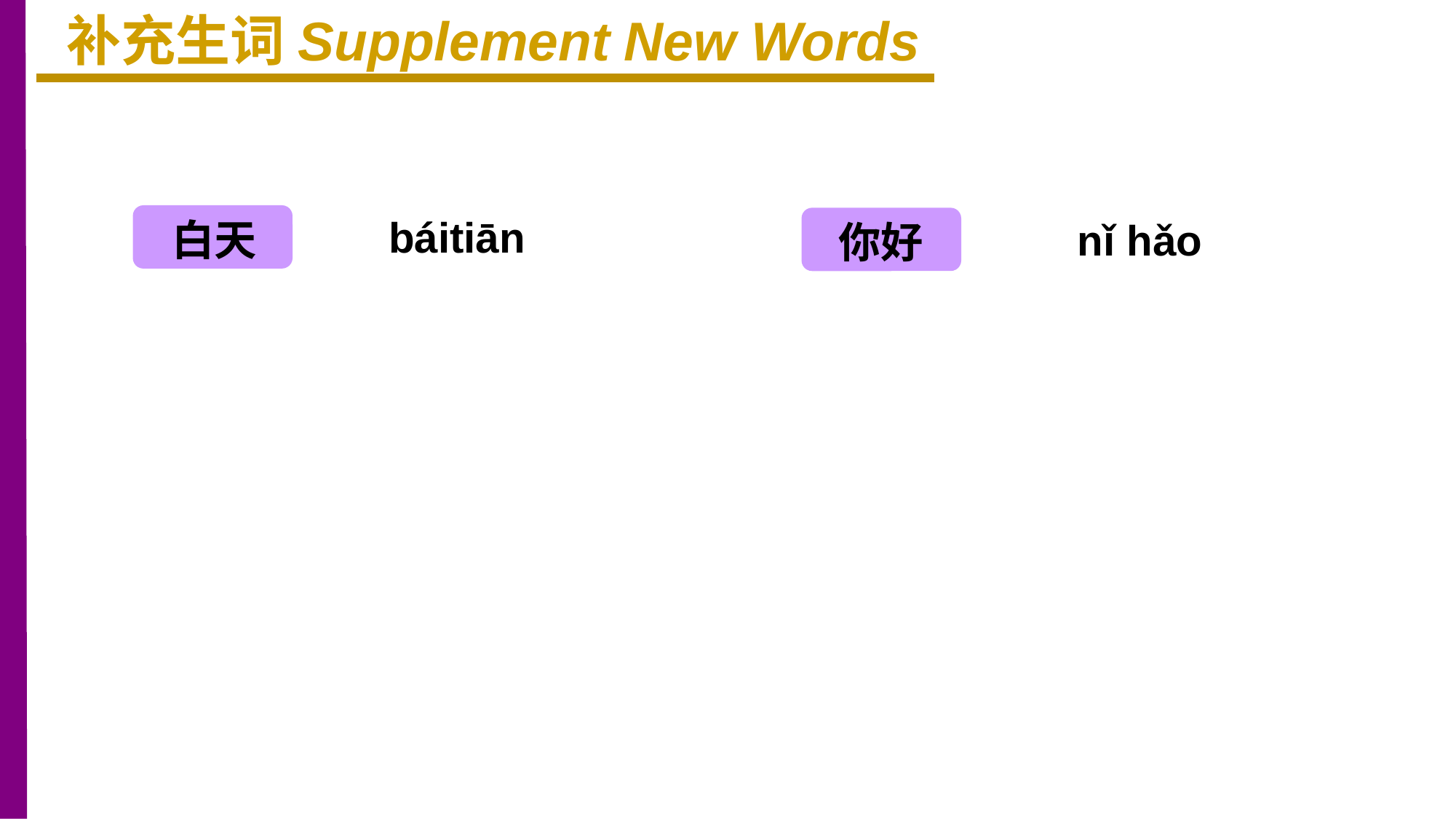

补充生词Supplement New Words

白天
báitiān
nǐ hǎo

你好